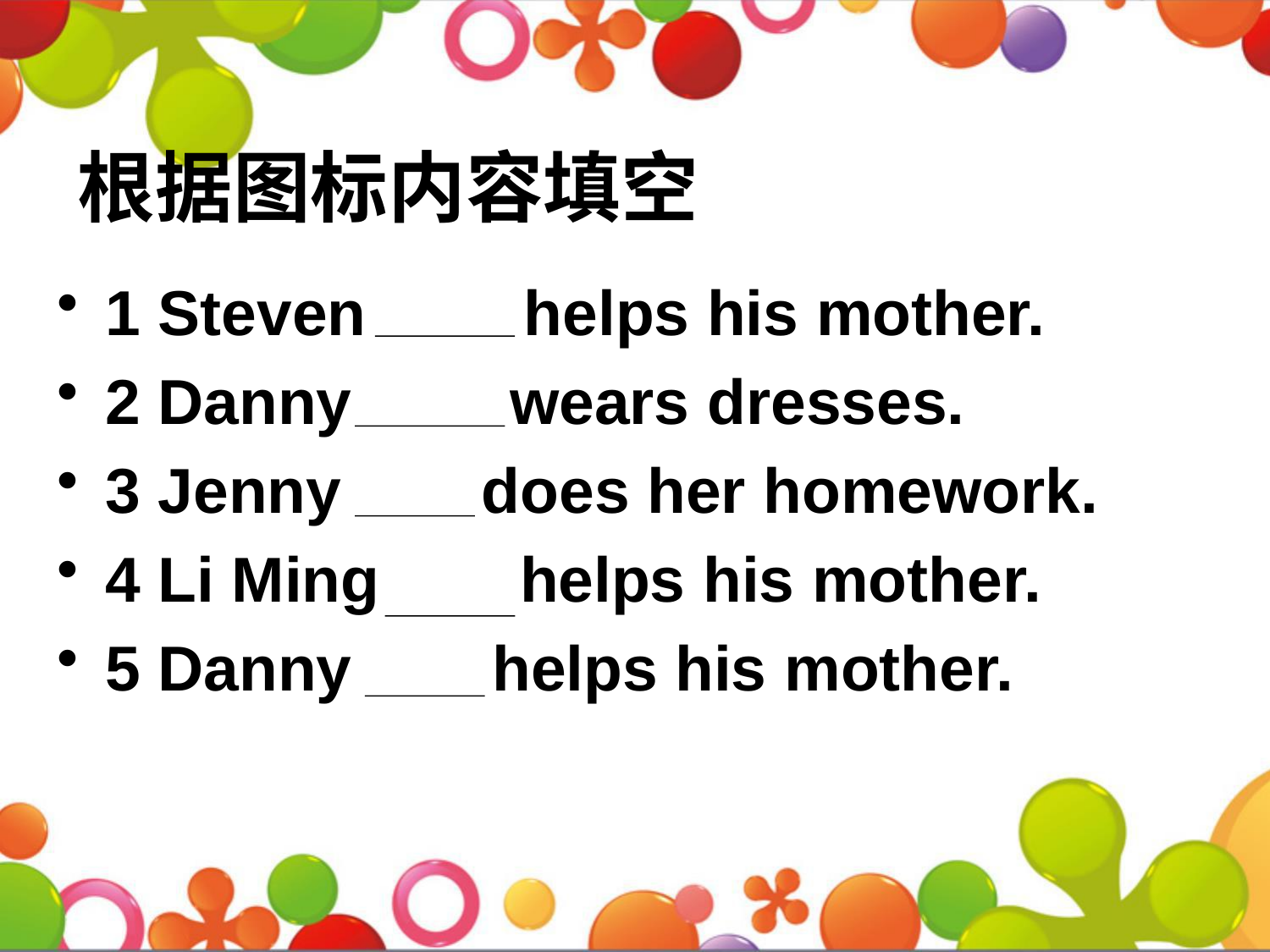

# 根据图标内容填空
1 Steven         helps his mother.
2 Danny         wears dresses.
3 Jenny        does her homework.
4 Li Ming        helps his mother.
5 Danny        helps his mother.